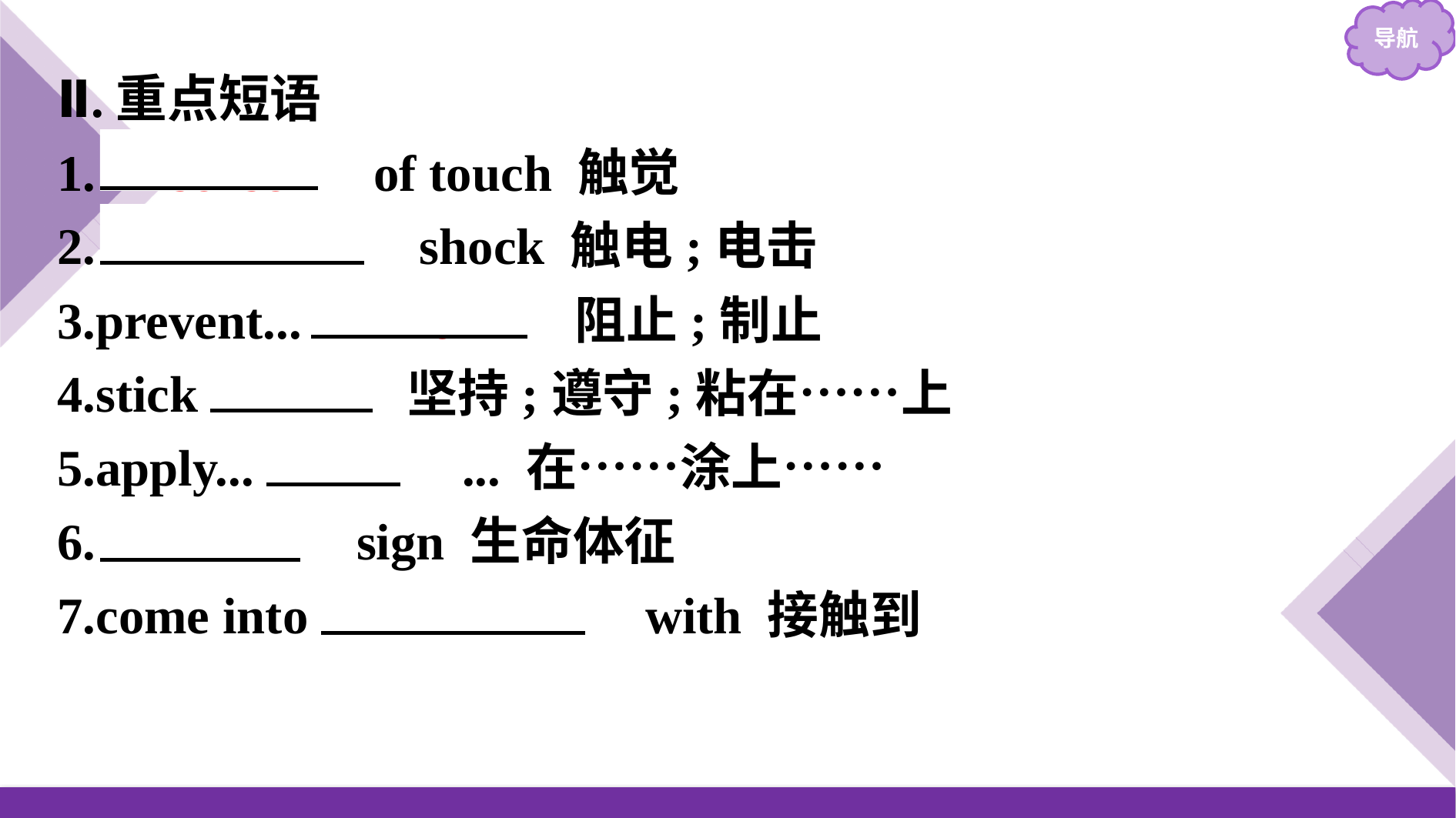

Ⅱ.重点短语
1.　sense　 of touch 触觉
2.　electric　 shock 触电;电击
3.prevent... 　from　 阻止;制止
4.stick 　to　 坚持;遵守;粘在……上
5.apply... 　to　... 在……涂上……
6.　vital　 sign 生命体征
7.come into 　contact　 with 接触到